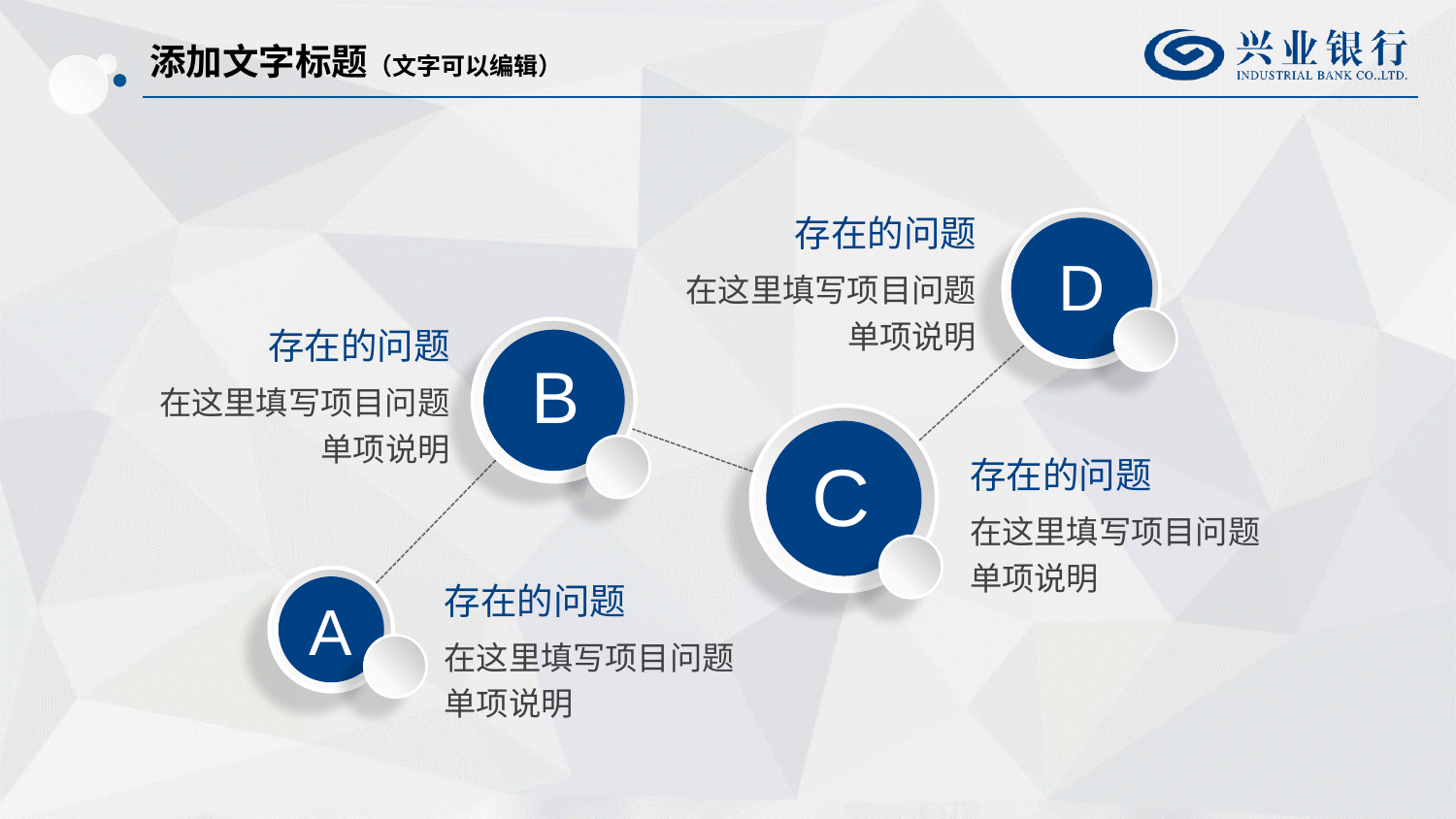

添加文字标题（文字可以编辑）
存在的问题

D
在这里填写项目问题单项说明

存在的问题

B
在这里填写项目问题单项说明

C
存在的问题
在这里填写项目问题单项说明

存在的问题

A
在这里填写项目问题单项说明